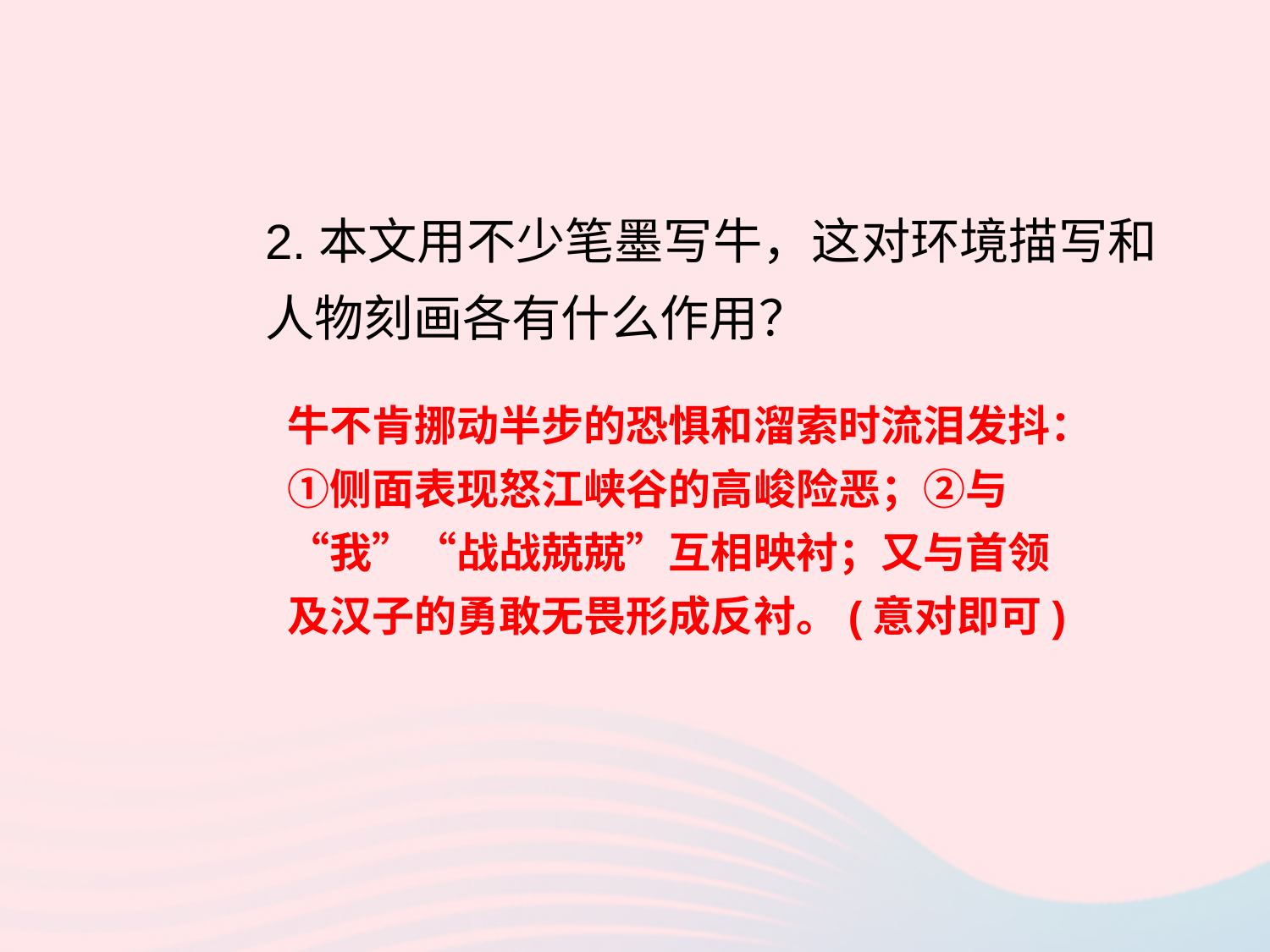

2.本文用不少笔墨写牛，这对环境描写和人物刻画各有什么作用？
牛不肯挪动半步的恐惧和溜索时流泪发抖：①侧面表现怒江峡谷的高峻险恶；②与“我”“战战兢兢”互相映衬；又与首领及汉子的勇敢无畏形成反衬。(意对即可)